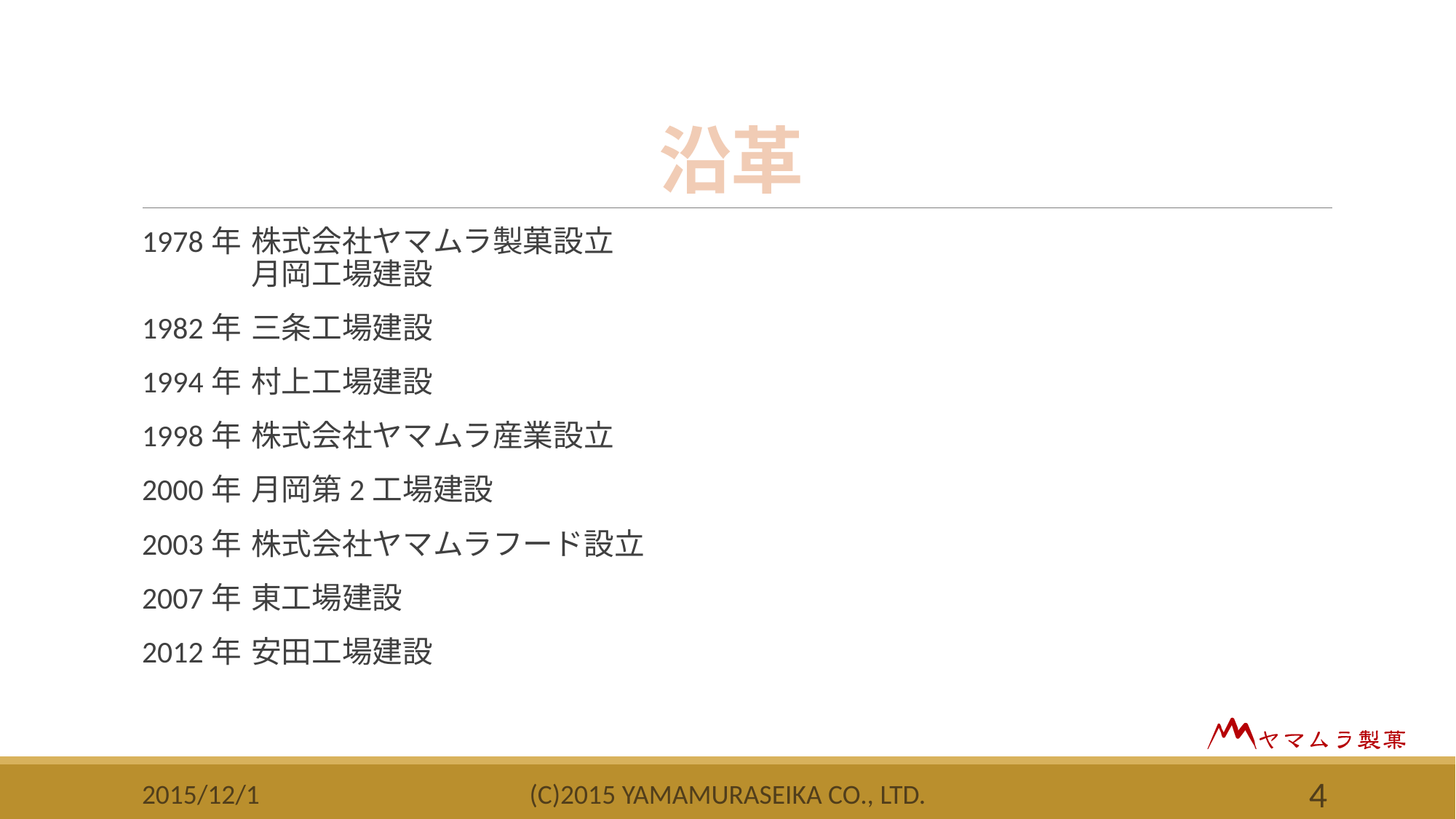

# 沿革
1978年	株式会社ヤマムラ製菓設立
	月岡工場建設
1982年	三条工場建設
1994年	村上工場建設
1998年	株式会社ヤマムラ産業設立
2000年	月岡第2工場建設
2003年	株式会社ヤマムラフード設立
2007年	東工場建設
2012年	安田工場建設
2015/12/1
(c)2015 YAMAMURASEIKA CO., LTD.
4